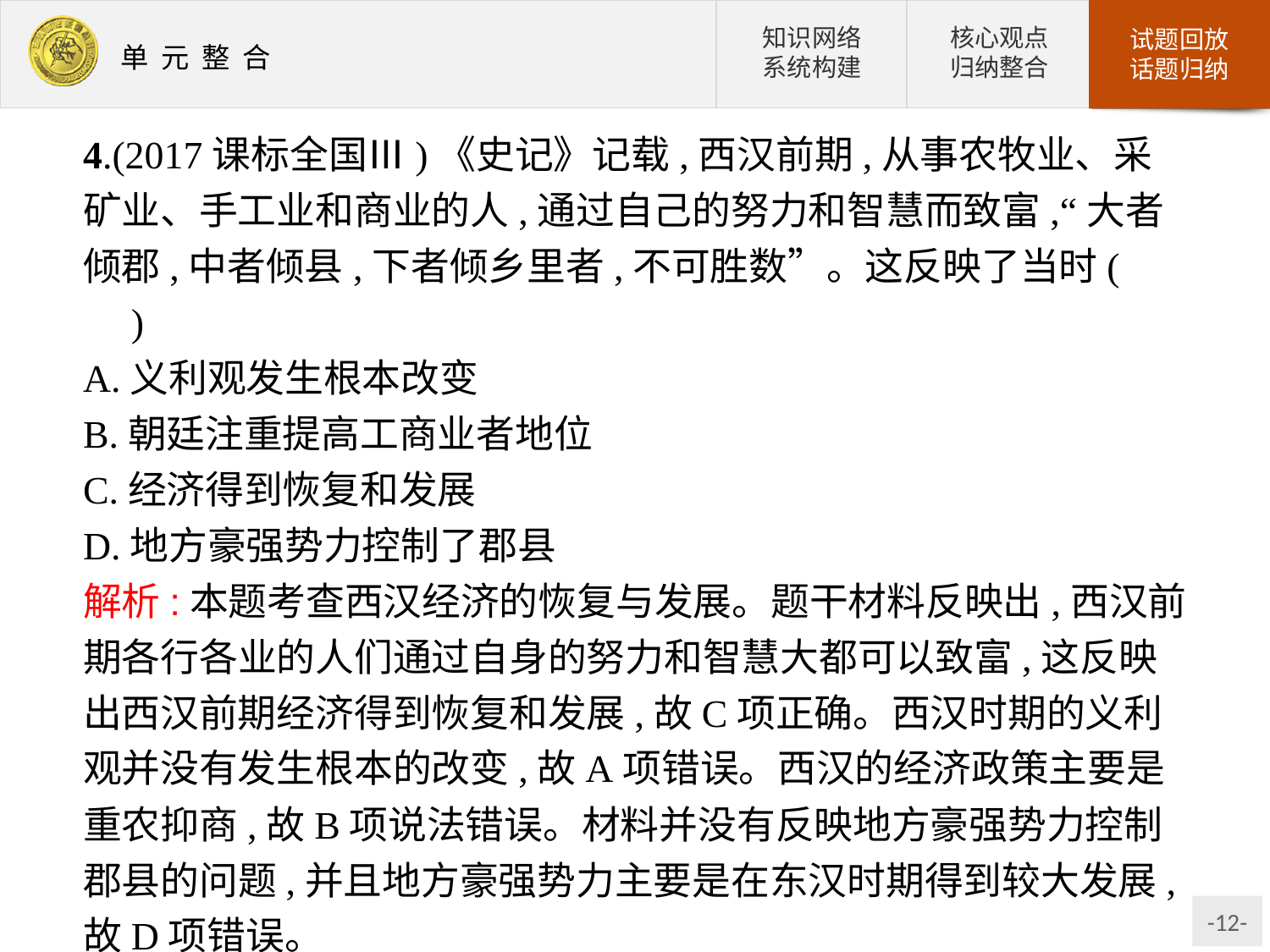

4.(2017课标全国Ⅲ)《史记》记载,西汉前期,从事农牧业、采矿业、手工业和商业的人,通过自己的努力和智慧而致富,“大者倾郡,中者倾县,下者倾乡里者,不可胜数”。这反映了当时(　　)
A.义利观发生根本改变
B.朝廷注重提高工商业者地位
C.经济得到恢复和发展
D.地方豪强势力控制了郡县
解析:本题考查西汉经济的恢复与发展。题干材料反映出,西汉前期各行各业的人们通过自身的努力和智慧大都可以致富,这反映出西汉前期经济得到恢复和发展,故C项正确。西汉时期的义利观并没有发生根本的改变,故A项错误。西汉的经济政策主要是重农抑商,故B项说法错误。材料并没有反映地方豪强势力控制郡县的问题,并且地方豪强势力主要是在东汉时期得到较大发展,故D项错误。
答案:C